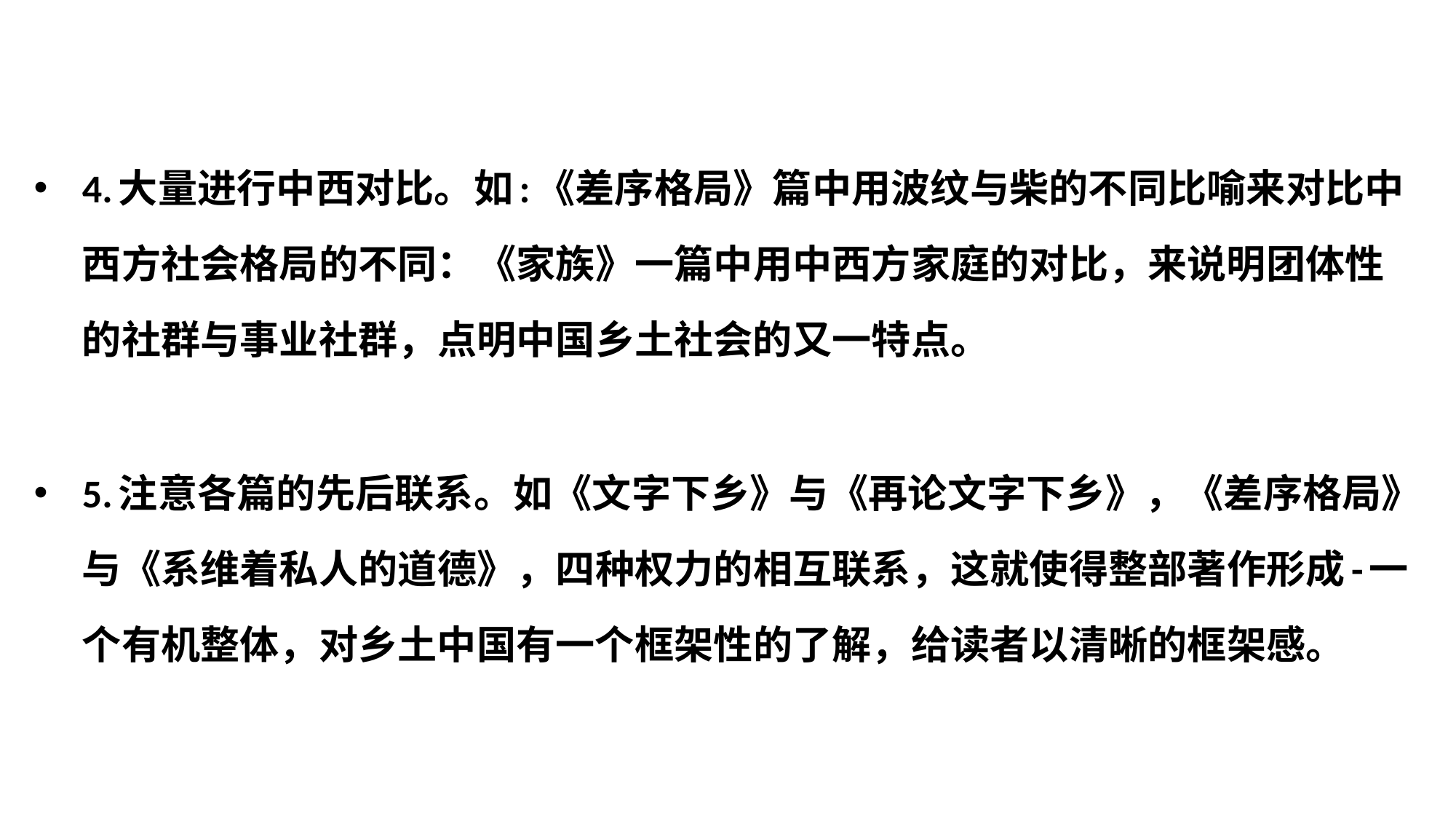

4.大量进行中西对比。如:《差序格局》篇中用波纹与柴的不同比喻来对比中西方社会格局的不同：《家族》一篇中用中西方家庭的对比，来说明团体性的社群与事业社群，点明中国乡土社会的又一特点。

5.注意各篇的先后联系。如《文字下乡》与《再论文字下乡》，《差序格局》与《系维着私人的道德》，四种权力的相互联系，这就使得整部著作形成-一个有机整体，对乡土中国有一个框架性的了解，给读者以清晰的框架感。